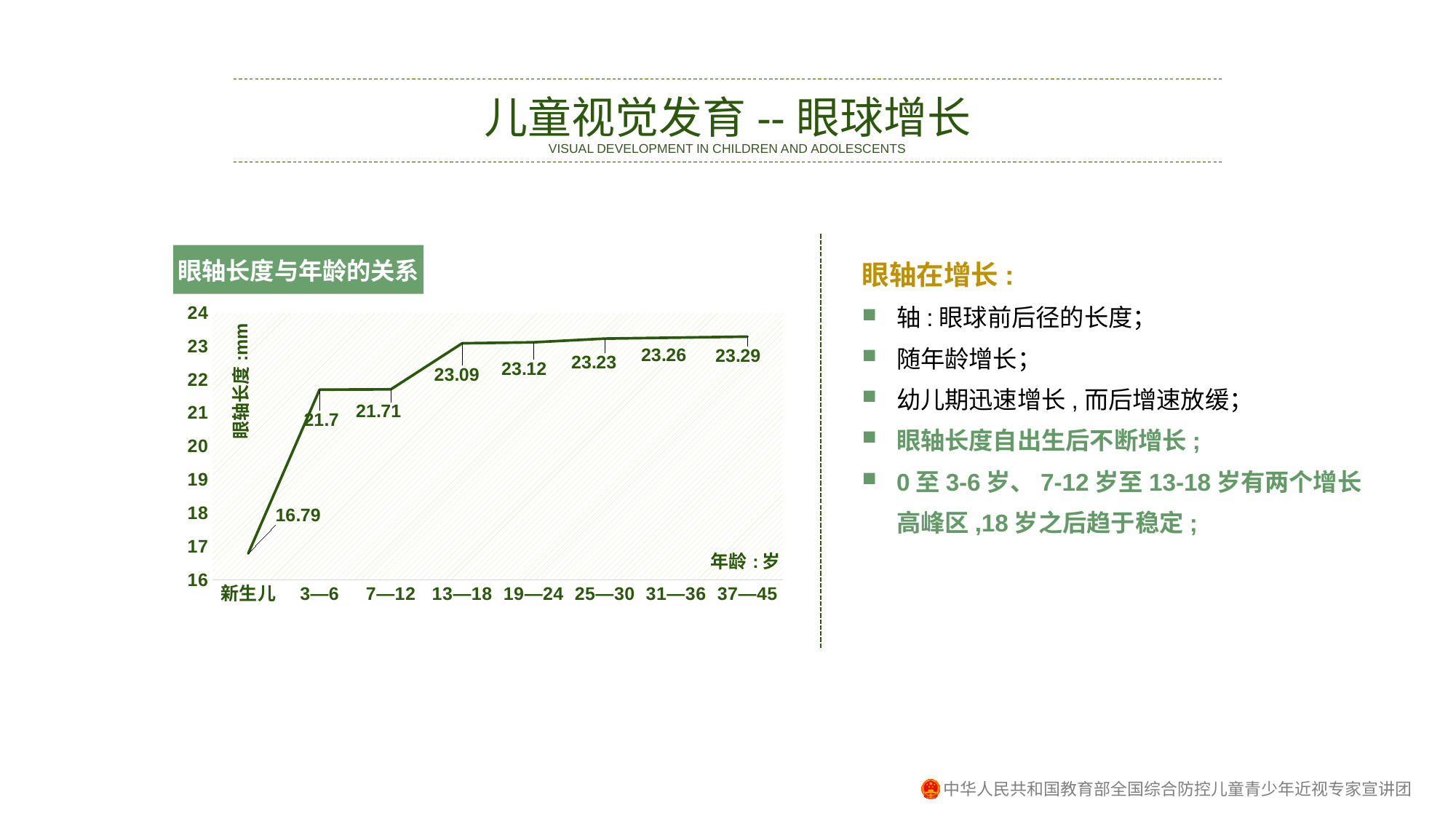

儿童视觉发育--眼球增长
VISUAL DEVELOPMENT IN CHILDREN AND ADOLESCENTS

### Chart: 眼轴长度与年龄的关系

| Category | 眼轴 |
|---|---|
| 新生儿 | 16.79 |
| 3—6 | 21.7 |
| 7—12 | 21.71 |
| 13—18 | 23.09 |
| 19—24 | 23.12 |
| 25—30 | 23.23 |
| 31—36 | 23.26 |
| 37—45 | 23.29 |
眼轴在增长:
轴:眼球前后径的长度；
随年龄增长；
幼儿期迅速增长,而后增速放缓；
眼轴长度自出生后不断增长;
0至3-6岁、7-12岁至13-18岁有两个增长高峰区,18岁之后趋于稳定;